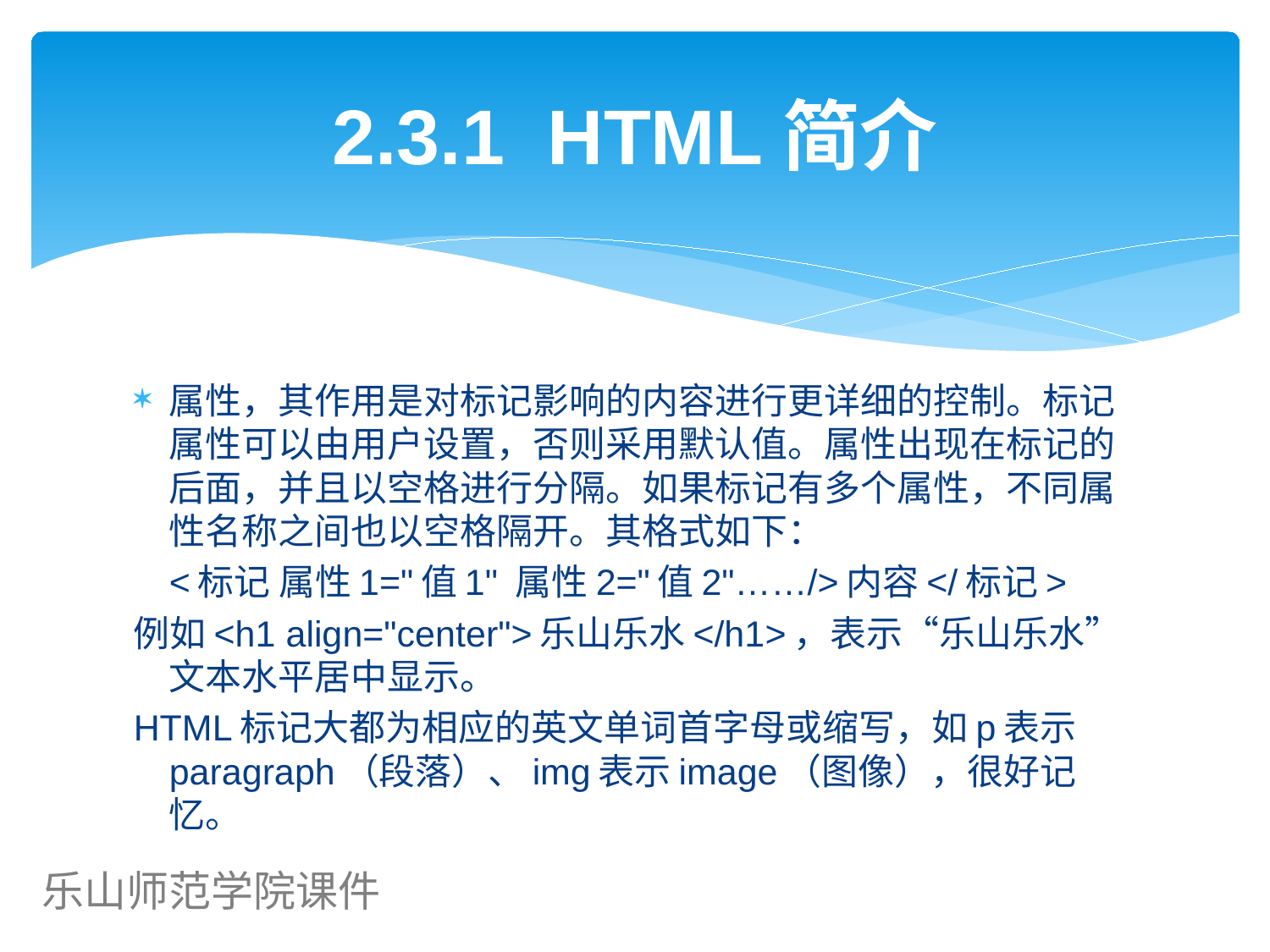

# 2.3.1  HTML简介
属性，其作用是对标记影响的内容进行更详细的控制。标记属性可以由用户设置，否则采用默认值。属性出现在标记的后面，并且以空格进行分隔。如果标记有多个属性，不同属性名称之间也以空格隔开。其格式如下：
		<标记 属性1="值1" 属性2="值2"……/>内容</标记>
例如<h1 align="center">乐山乐水</h1>，表示“乐山乐水”文本水平居中显示。
HTML标记大都为相应的英文单词首字母或缩写，如p表示paragraph（段落）、img表示image（图像），很好记忆。